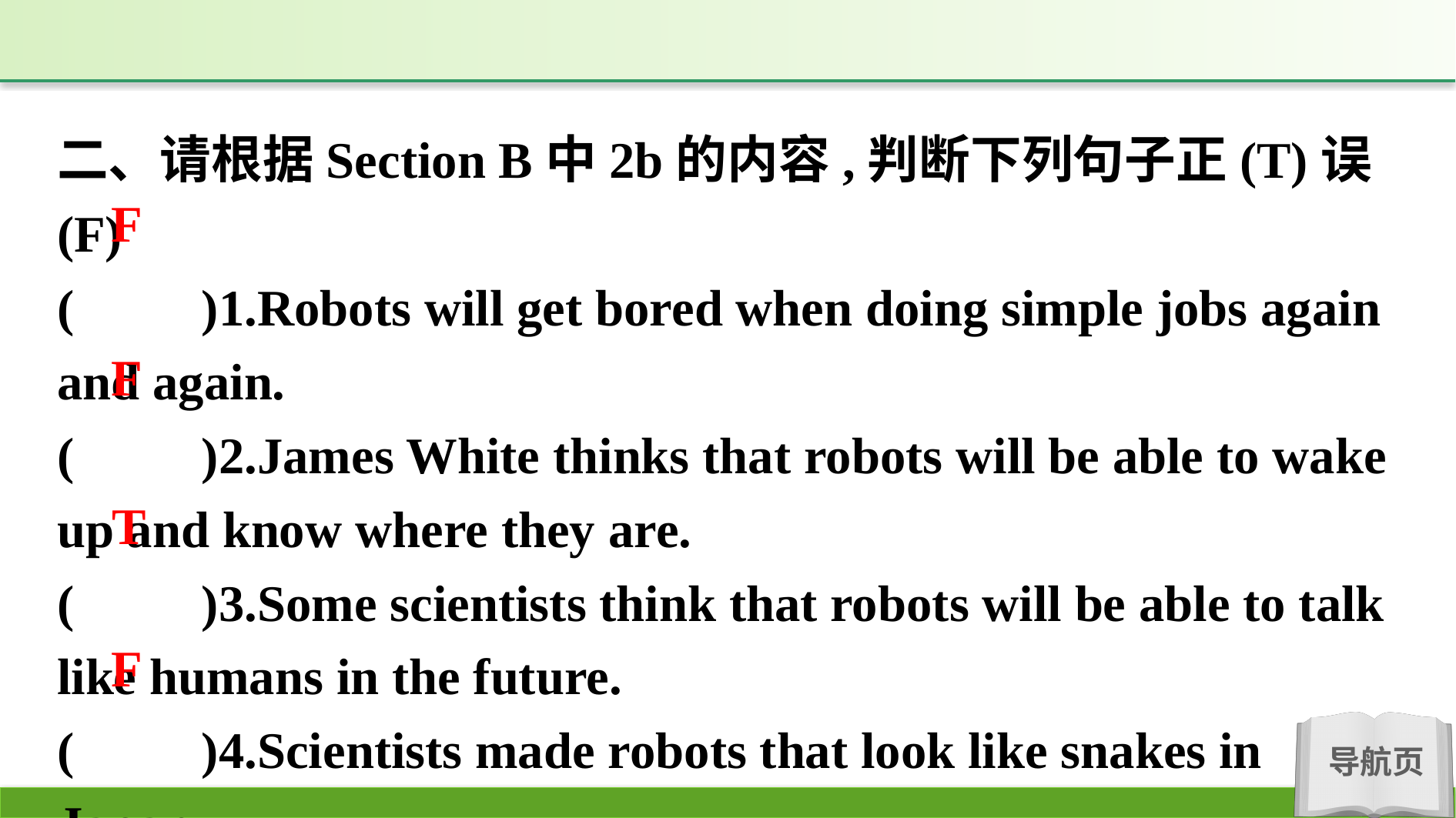

二、请根据Section B中2b的内容,判断下列句子正(T)误(F)
(　　)1.Robots will get bored when doing simple jobs again and again.
(　　)2.James White thinks that robots will be able to wake up and know where they are.
(　　)3.Some scientists think that robots will be able to talk like humans in the future.
(　　)4.Scientists made robots that look like snakes in Japan.
F
F
T
F